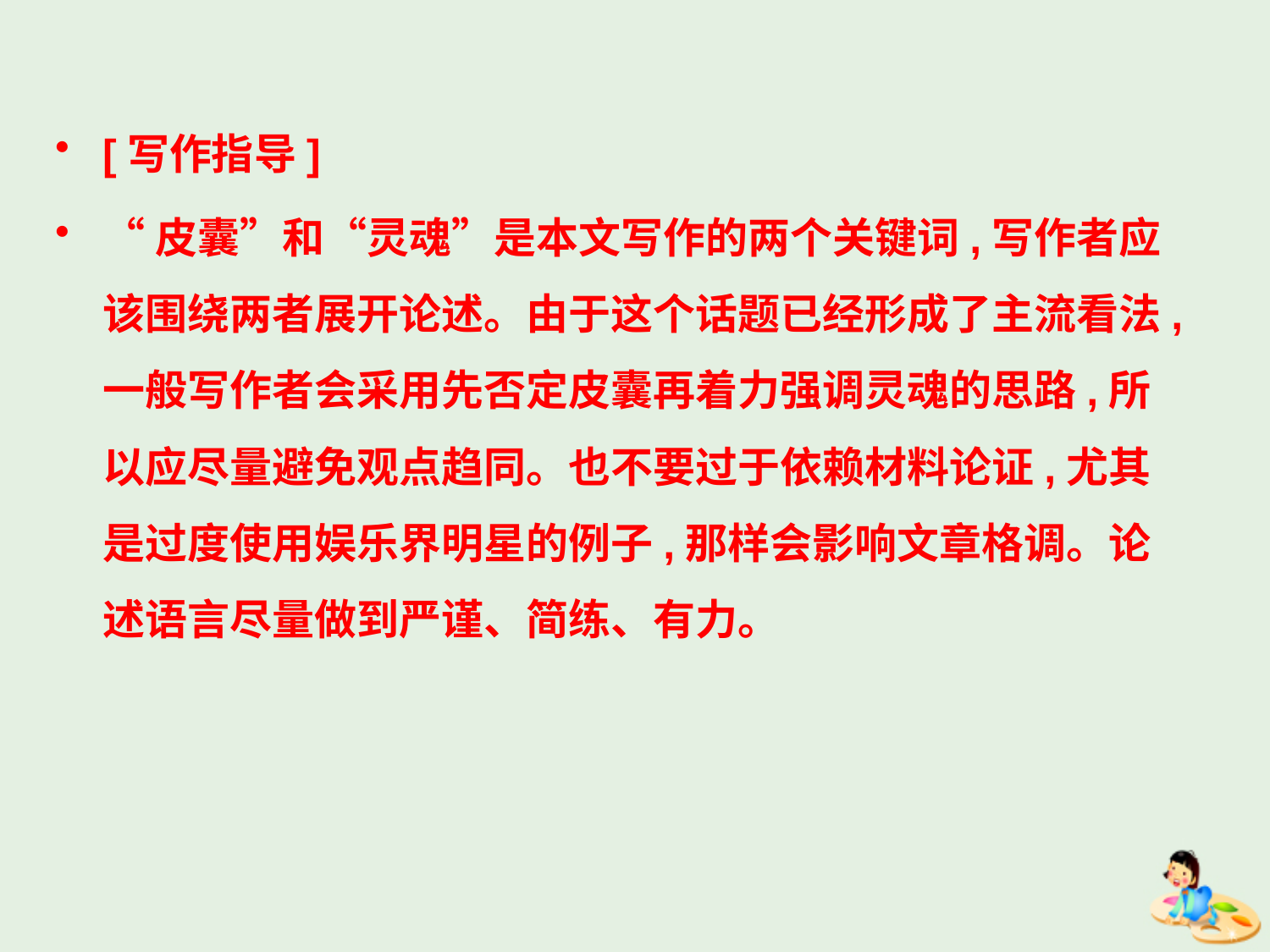

[写作指导]
“皮囊”和“灵魂”是本文写作的两个关键词,写作者应该围绕两者展开论述。由于这个话题已经形成了主流看法,一般写作者会采用先否定皮囊再着力强调灵魂的思路,所以应尽量避免观点趋同。也不要过于依赖材料论证,尤其是过度使用娱乐界明星的例子,那样会影响文章格调。论述语言尽量做到严谨、简练、有力。